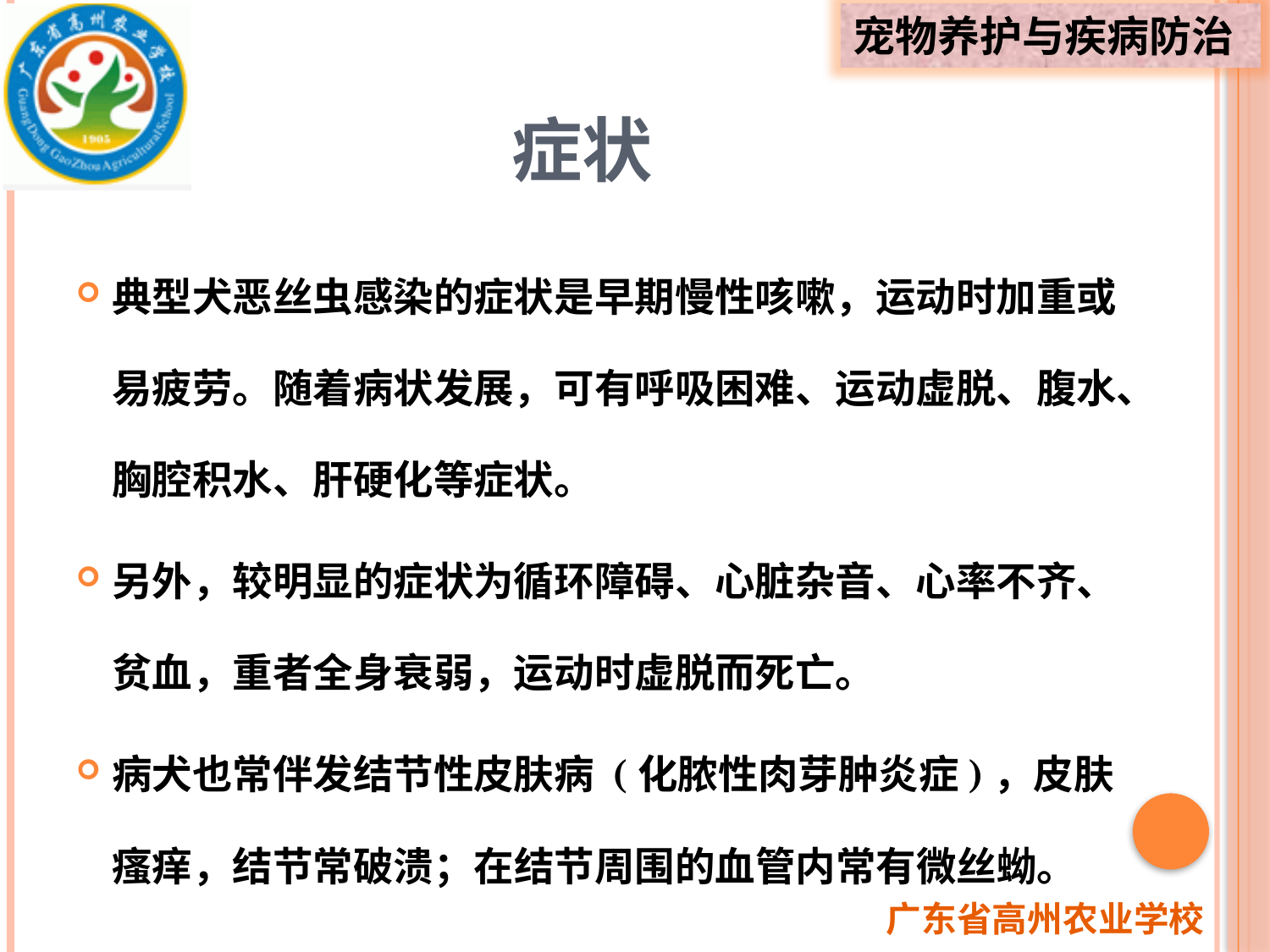

# 症状
典型犬恶丝虫感染的症状是早期慢性咳嗽，运动时加重或易疲劳。随着病状发展，可有呼吸困难、运动虚脱、腹水、胸腔积水、肝硬化等症状。
另外，较明显的症状为循环障碍、心脏杂音、心率不齐、贫血，重者全身衰弱，运动时虚脱而死亡。
病犬也常伴发结节性皮肤病 (化脓性肉芽肿炎症)，皮肤瘙痒，结节常破溃；在结节周围的血管内常有微丝蚴。